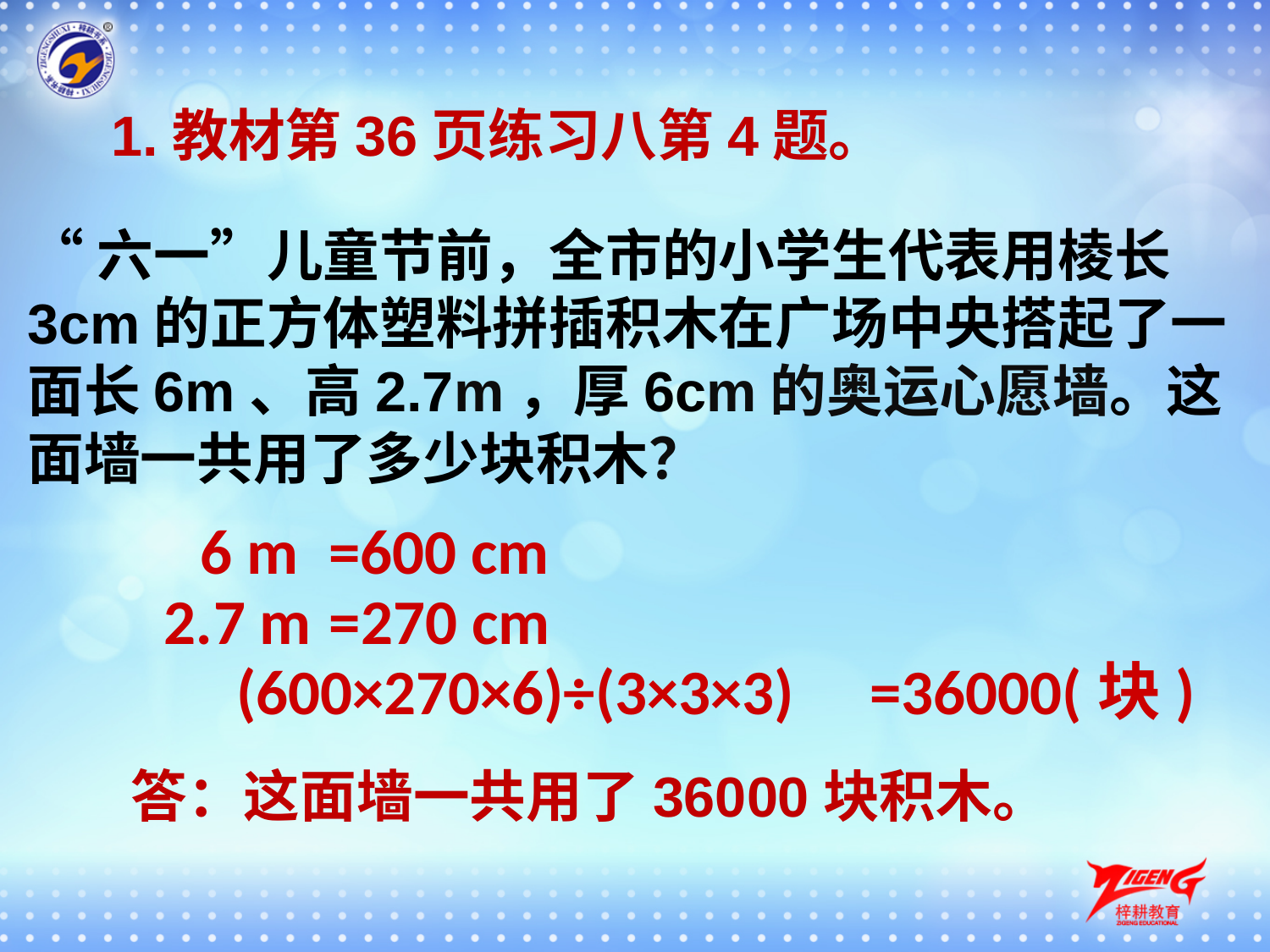

1.教材第36页练习八第4题。
“六一”儿童节前，全市的小学生代表用棱长3cm的正方体塑料拼插积木在广场中央搭起了一面长6m、高2.7m，厚6cm的奥运心愿墙。这面墙一共用了多少块积木？
=600 cm
6 m
2.7 m
=270 cm
=36000(块)
(600×270×6)÷(3×3×3)
答：这面墙一共用了36000块积木。